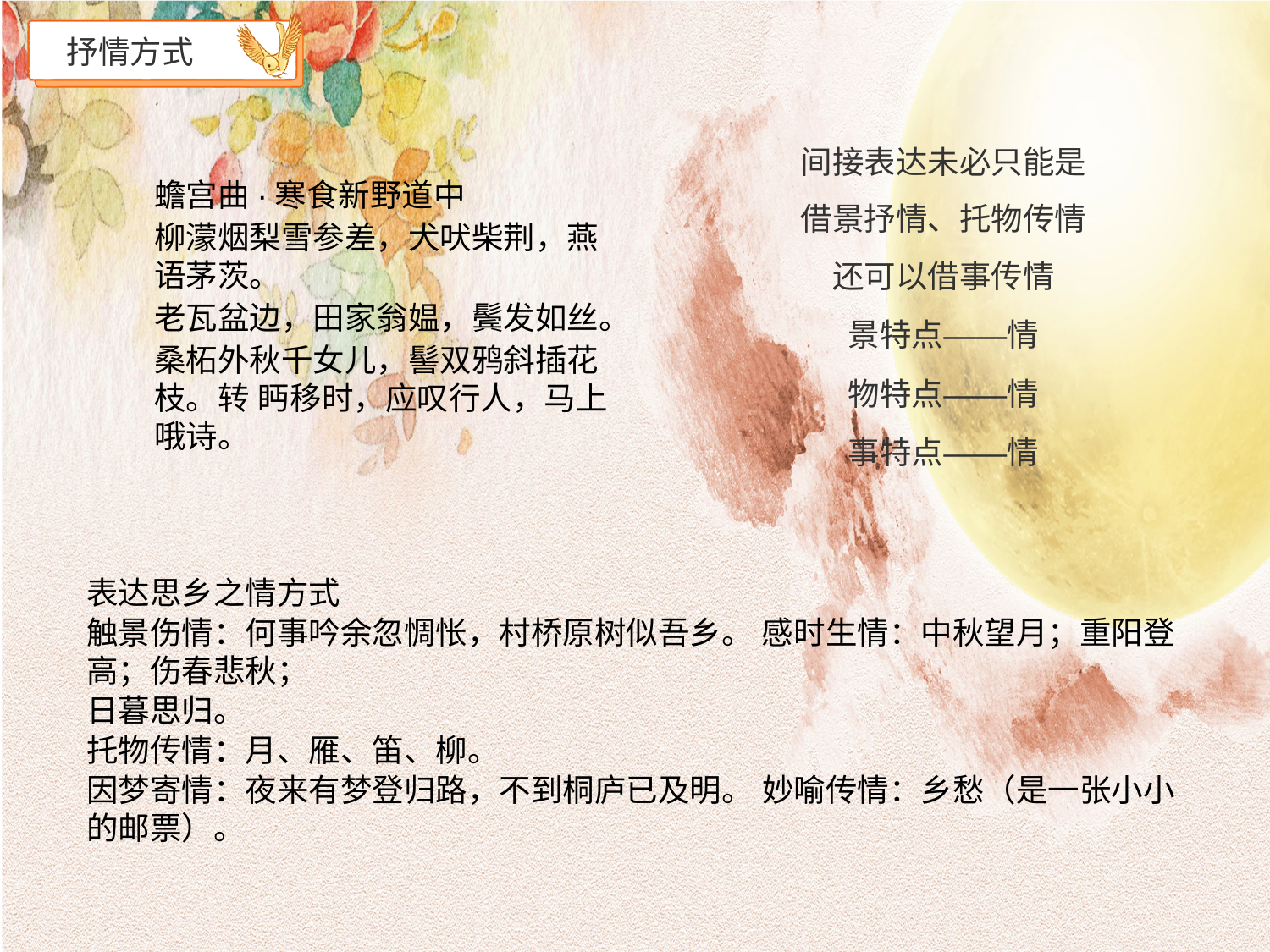

# 抒情方式
间接表达未必只能是 借景抒情、托物传情 还可以借事传情
景特点——情
物特点——情
事特点——情
蟾宫曲·寒食新野道中
柳濛烟梨雪参差，犬吠柴荆，燕语茅茨。
老瓦盆边，田家翁媪，鬓发如丝。
桑柘外秋千女儿，髻双鸦斜插花枝。转 眄移时，应叹行人，马上哦诗。
表达思乡之情方式
触景伤情：何事吟余忽惆怅，村桥原树似吾乡。 感时生情：中秋望月；重阳登高；伤春悲秋；
日暮思归。
托物传情：月、雁、笛、柳。
因梦寄情：夜来有梦登归路，不到桐庐已及明。 妙喻传情：乡愁（是一张小小的邮票）。